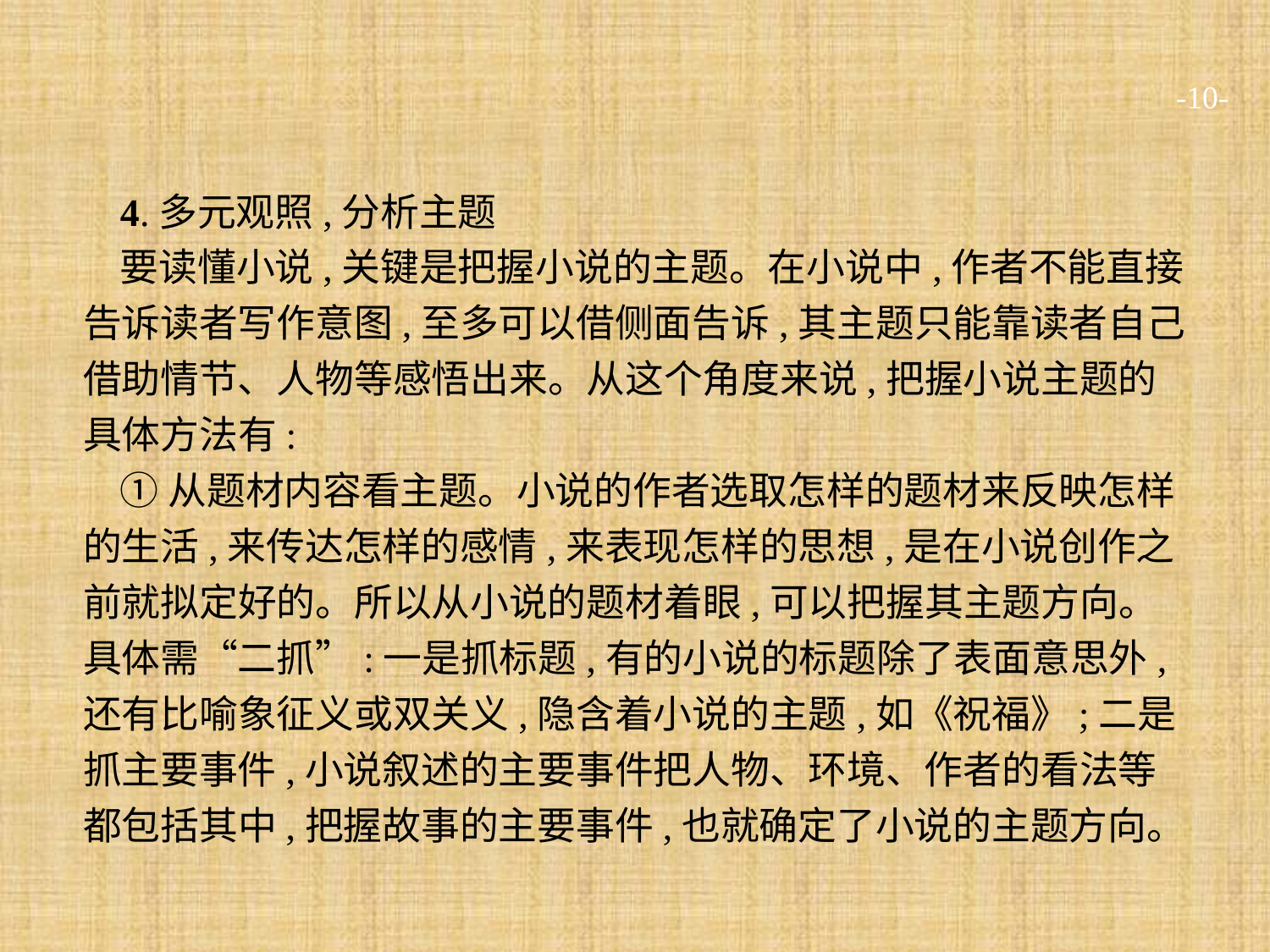

-10-
4.多元观照,分析主题
要读懂小说,关键是把握小说的主题。在小说中,作者不能直接告诉读者写作意图,至多可以借侧面告诉,其主题只能靠读者自己借助情节、人物等感悟出来。从这个角度来说,把握小说主题的具体方法有:
①从题材内容看主题。小说的作者选取怎样的题材来反映怎样的生活,来传达怎样的感情,来表现怎样的思想,是在小说创作之前就拟定好的。所以从小说的题材着眼,可以把握其主题方向。具体需“二抓”:一是抓标题,有的小说的标题除了表面意思外,还有比喻象征义或双关义,隐含着小说的主题,如《祝福》;二是抓主要事件,小说叙述的主要事件把人物、环境、作者的看法等都包括其中,把握故事的主要事件,也就确定了小说的主题方向。